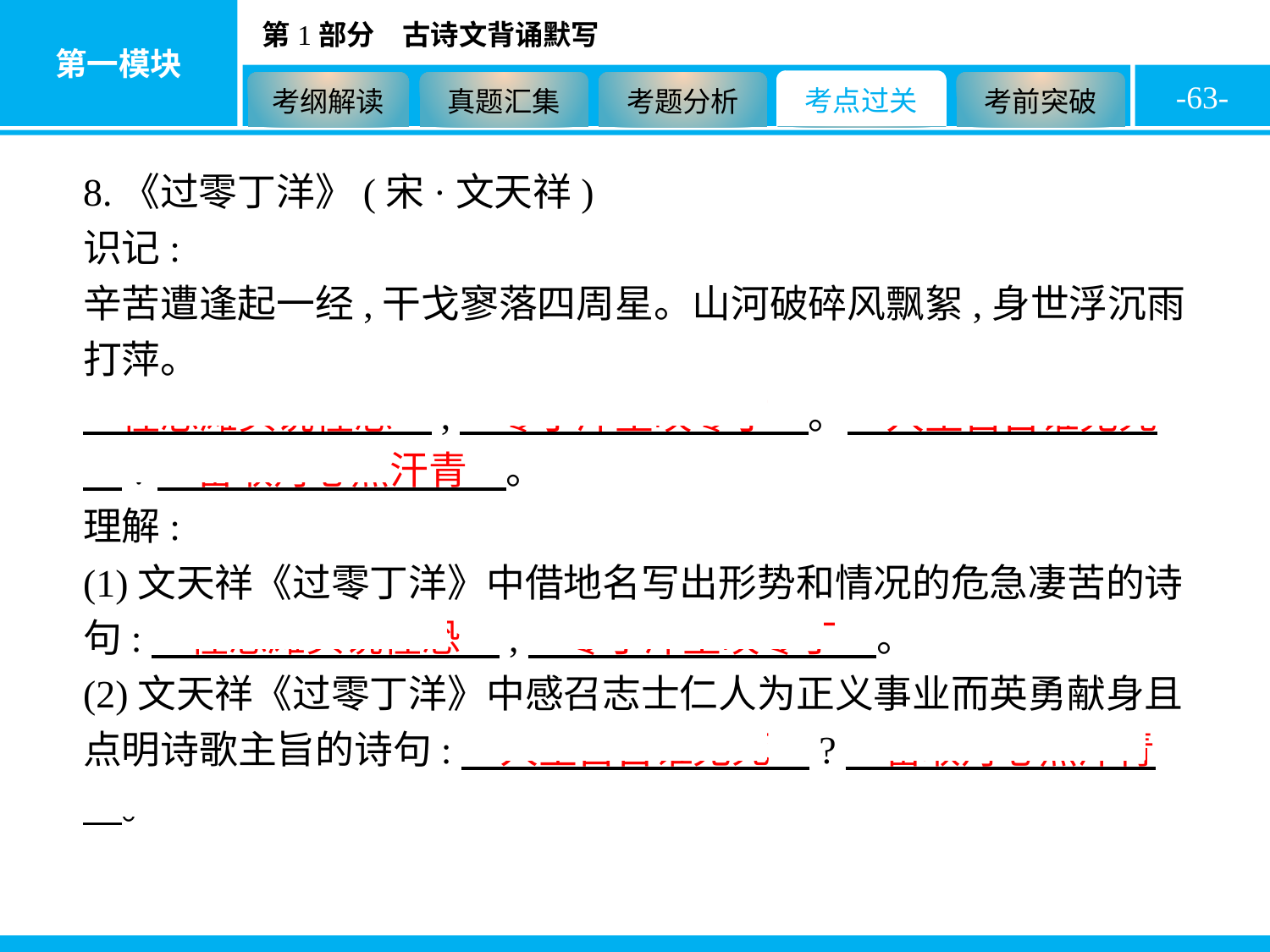

-63-
8.《过零丁洋》(宋·文天祥)
识记:
辛苦遭逢起一经,干戈寥落四周星。山河破碎风飘絮,身世浮沉雨打萍。
　惶恐滩头说惶恐　,　零丁洋里叹零丁　。　人生自古谁无死　?　留取丹心照汗青　。
理解:
(1)文天祥《过零丁洋》中借地名写出形势和情况的危急凄苦的诗句:　惶恐滩头说惶恐　,　零丁洋里叹零丁　。
(2)文天祥《过零丁洋》中感召志士仁人为正义事业而英勇献身且点明诗歌主旨的诗句:　人生自古谁无死　?　留取丹心照汗青　。